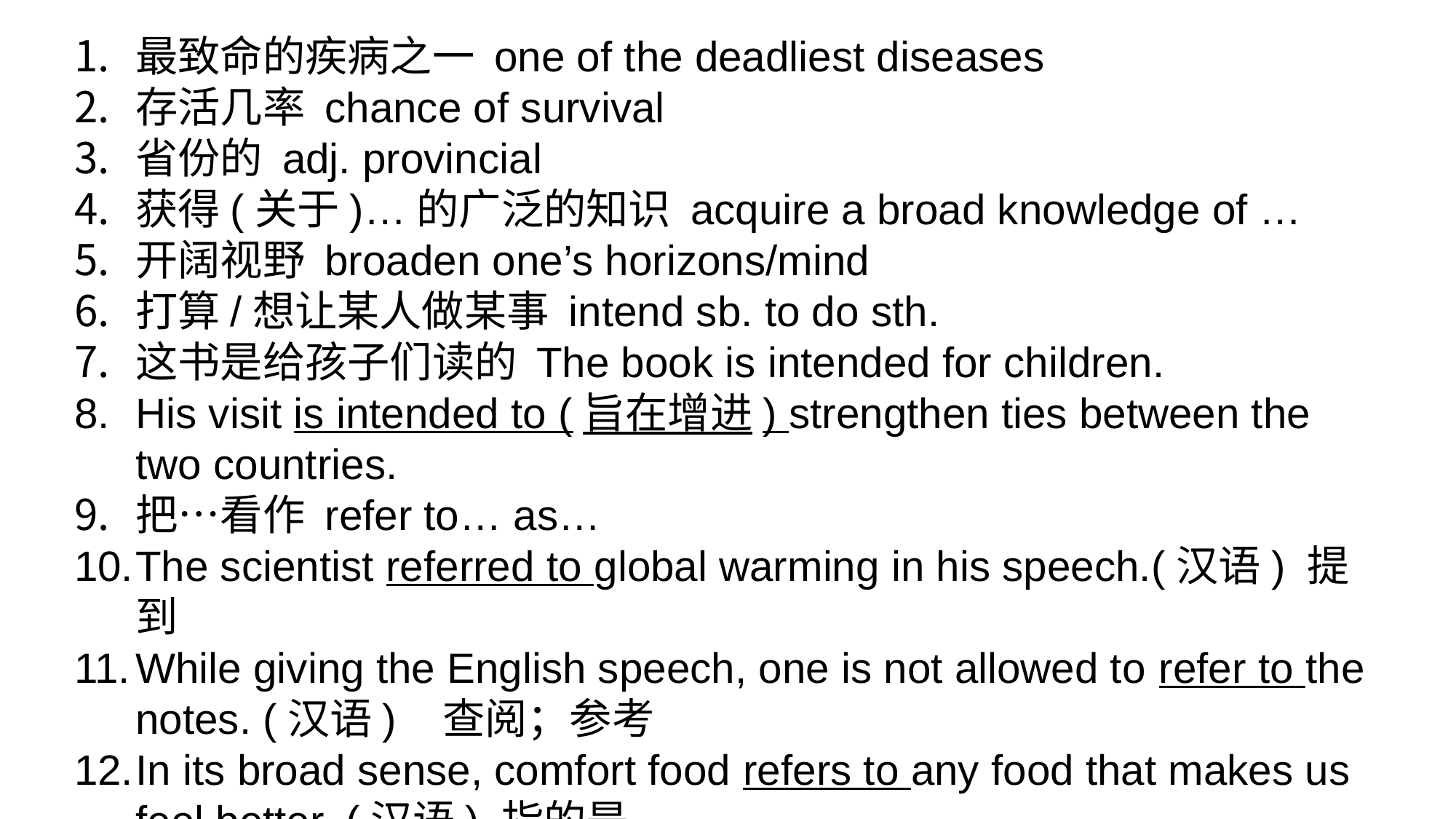

最致命的疾病之一 one of the deadliest diseases
存活几率 chance of survival
省份的 adj. provincial
获得(关于)…的广泛的知识 acquire a broad knowledge of …
开阔视野 broaden one’s horizons/mind
打算/想让某人做某事 intend sb. to do sth.
这书是给孩子们读的 The book is intended for children.
His visit is intended to (旨在增进) strengthen ties between the two countries.
把…看作 refer to… as…
The scientist referred to global warming in his speech.(汉语) 提到
While giving the English speech, one is not allowed to refer to the notes. (汉语)   查阅；参考
In its broad sense, comfort food refers to any food that makes us feel better. (汉语) 指的是